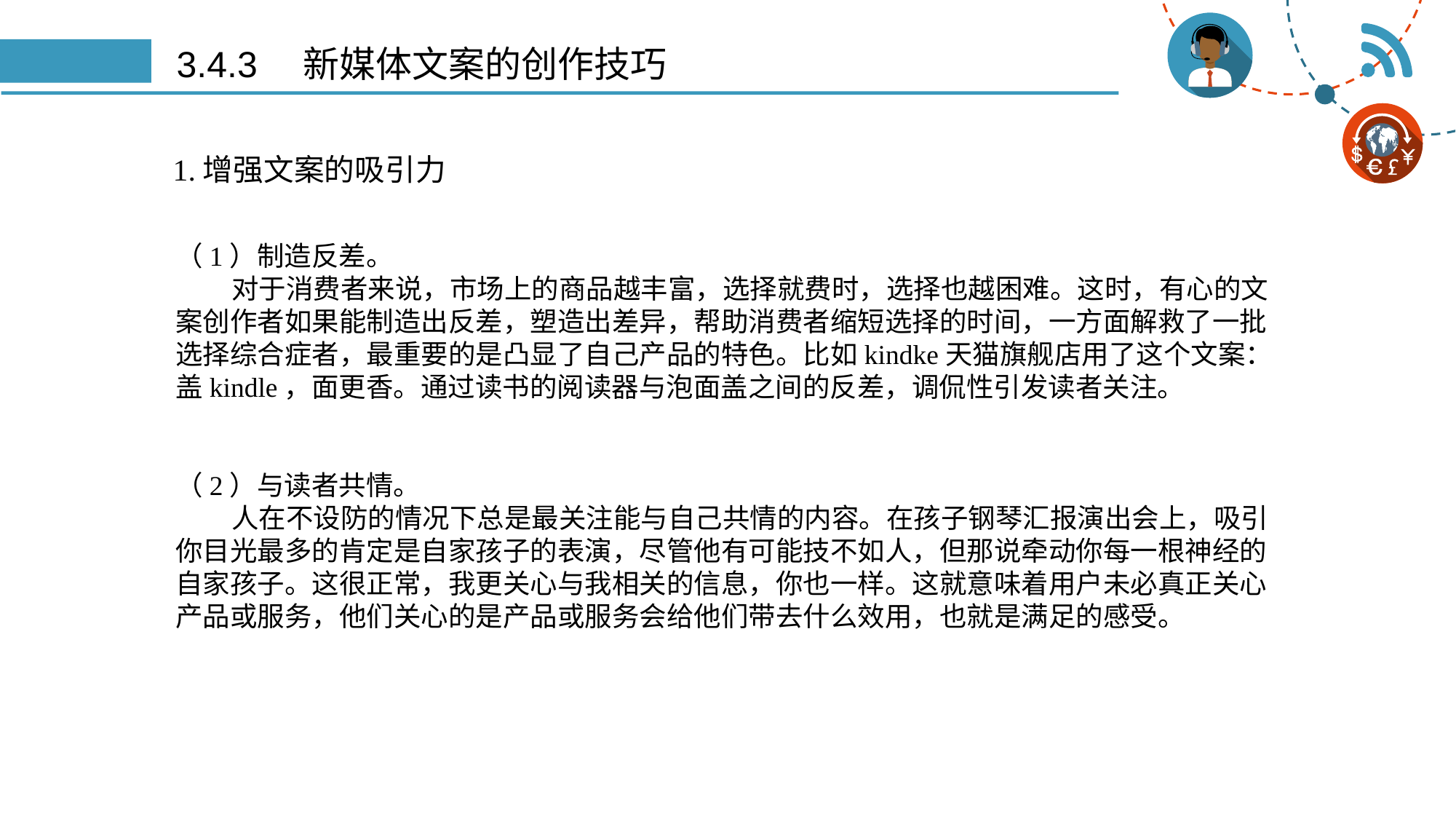

# 3.4.3　新媒体文案的创作技巧
1.增强文案的吸引力
（1）制造反差。
        对于消费者来说，市场上的商品越丰富，选择就费时，选择也越困难。这时，有心的文案创作者如果能制造出反差，塑造出差异，帮助消费者缩短选择的时间，一方面解救了一批选择综合症者，最重要的是凸显了自己产品的特色。比如kindke天猫旗舰店用了这个文案：盖kindle，面更香。通过读书的阅读器与泡面盖之间的反差，调侃性引发读者关注。
（2）与读者共情。
        人在不设防的情况下总是最关注能与自己共情的内容。在孩子钢琴汇报演出会上，吸引你目光最多的肯定是自家孩子的表演，尽管他有可能技不如人，但那说牵动你每一根神经的自家孩子。这很正常，我更关心与我相关的信息，你也一样。这就意味着用户未必真正关心产品或服务，他们关心的是产品或服务会给他们带去什么效用，也就是满足的感受。